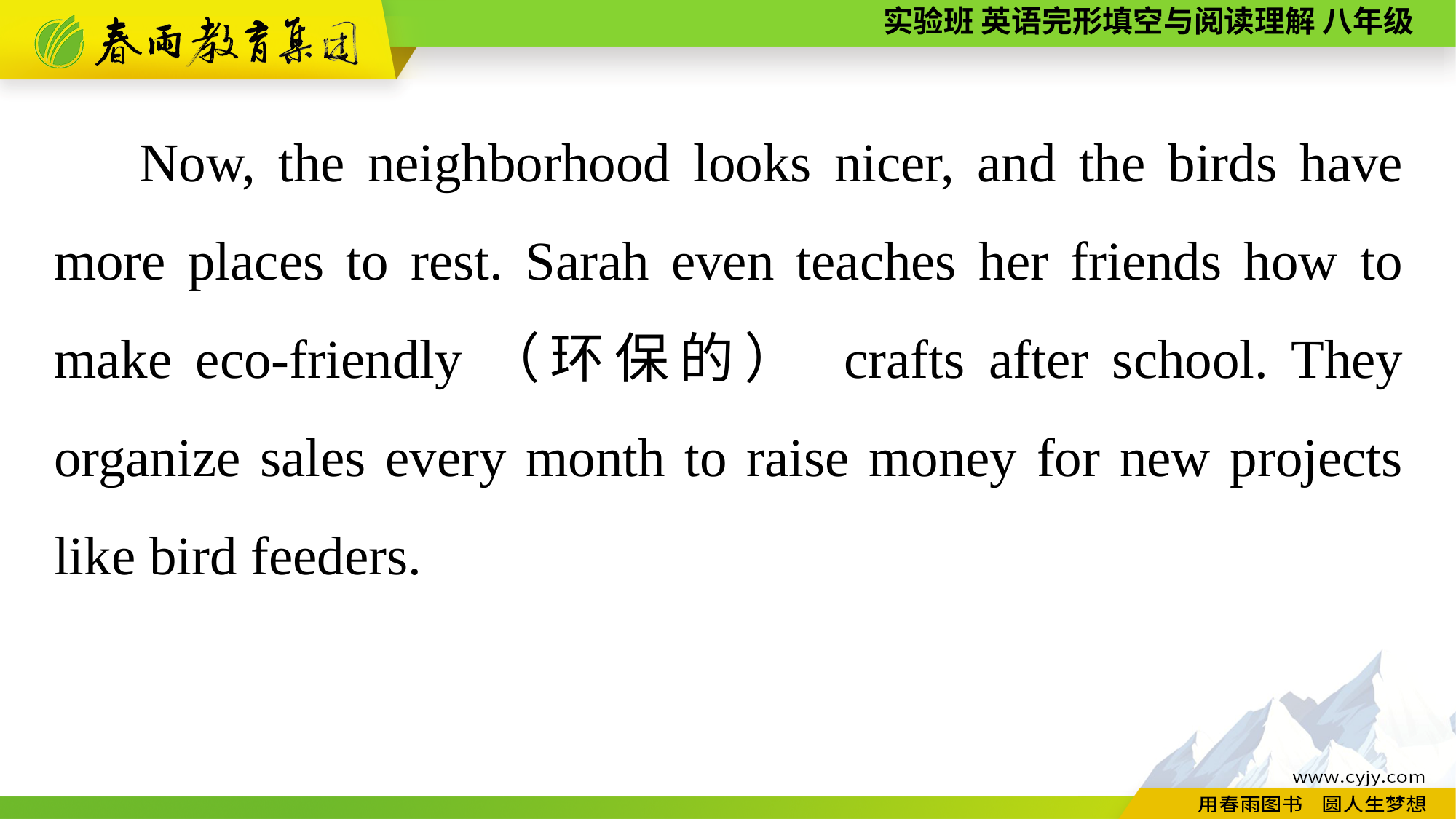

Now, the neighborhood looks nicer, and the birds have more places to rest. Sarah even teaches her friends how to make eco-friendly（环保的） crafts after school. They organize sales every month to raise money for new projects like bird feeders.